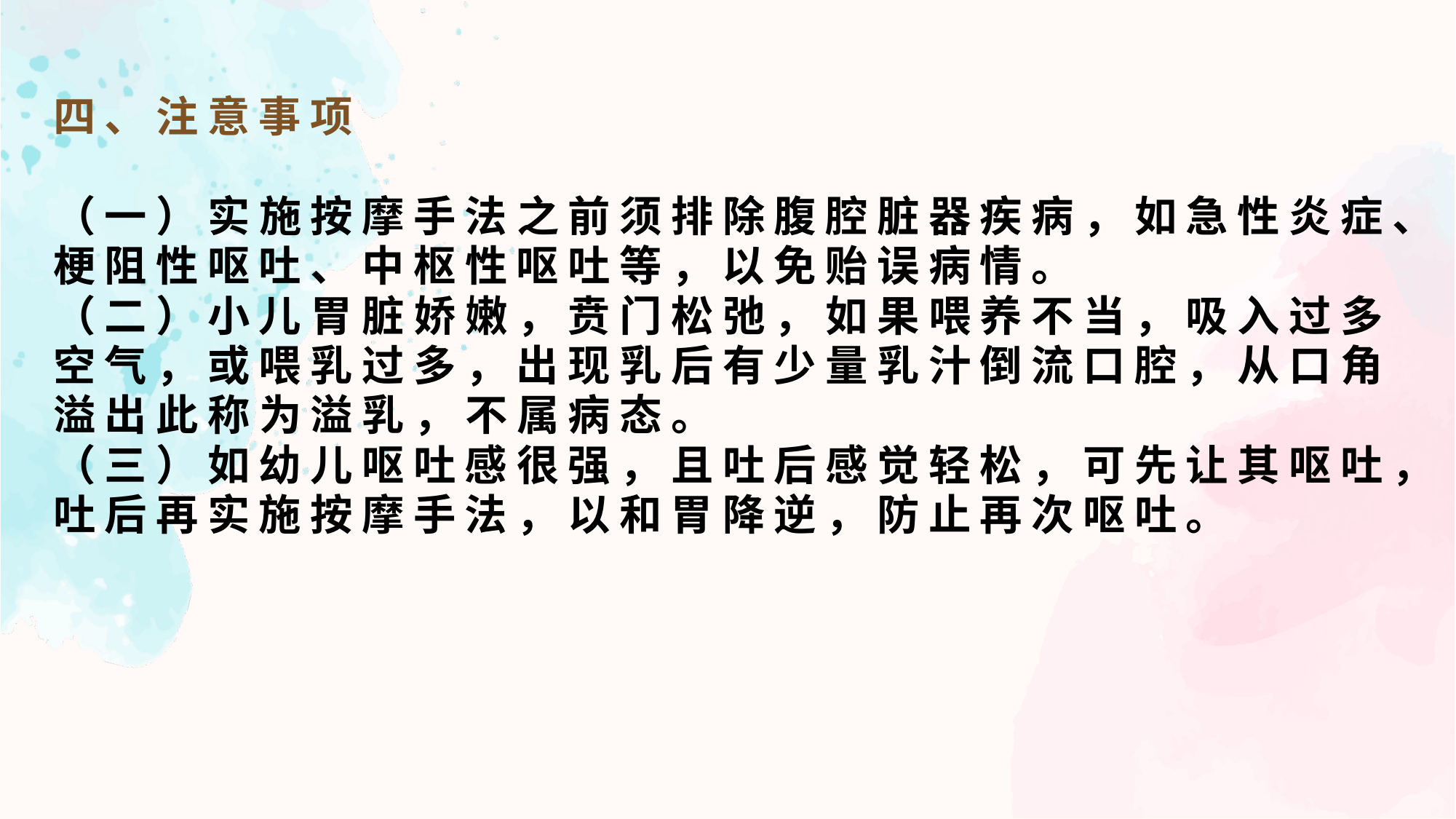

四、注意事项

（一）实施按摩手法之前须排除腹腔脏器疾病，如急性炎症、梗阻性呕吐、中枢性呕吐等，以免贻误病情。
（二）小儿胃脏娇嫩，贲门松弛，如果喂养不当，吸入过多空气，或喂乳过多，出现乳后有少量乳汁倒流口腔，从口角溢出此称为溢乳，不属病态。
（三）如幼儿呕吐感很强，且吐后感觉轻松，可先让其呕吐，吐后再实施按摩手法，以和胃降逆，防止再次呕吐。